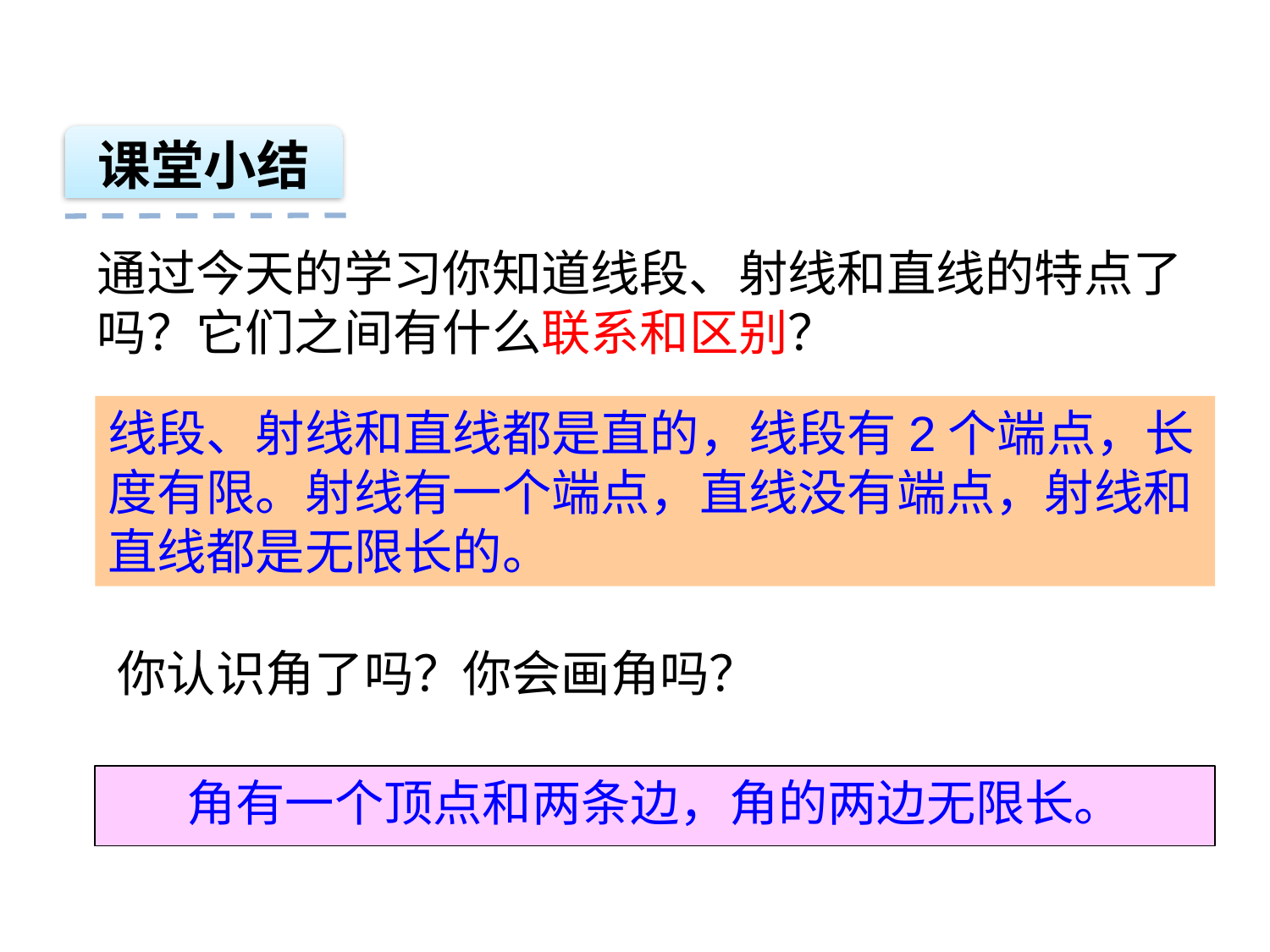

课堂小结
通过今天的学习你知道线段、射线和直线的特点了吗？它们之间有什么联系和区别？
线段、射线和直线都是直的，线段有2个端点，长度有限。射线有一个端点，直线没有端点，射线和直线都是无限长的。
你认识角了吗？你会画角吗？
角有一个顶点和两条边，角的两边无限长。